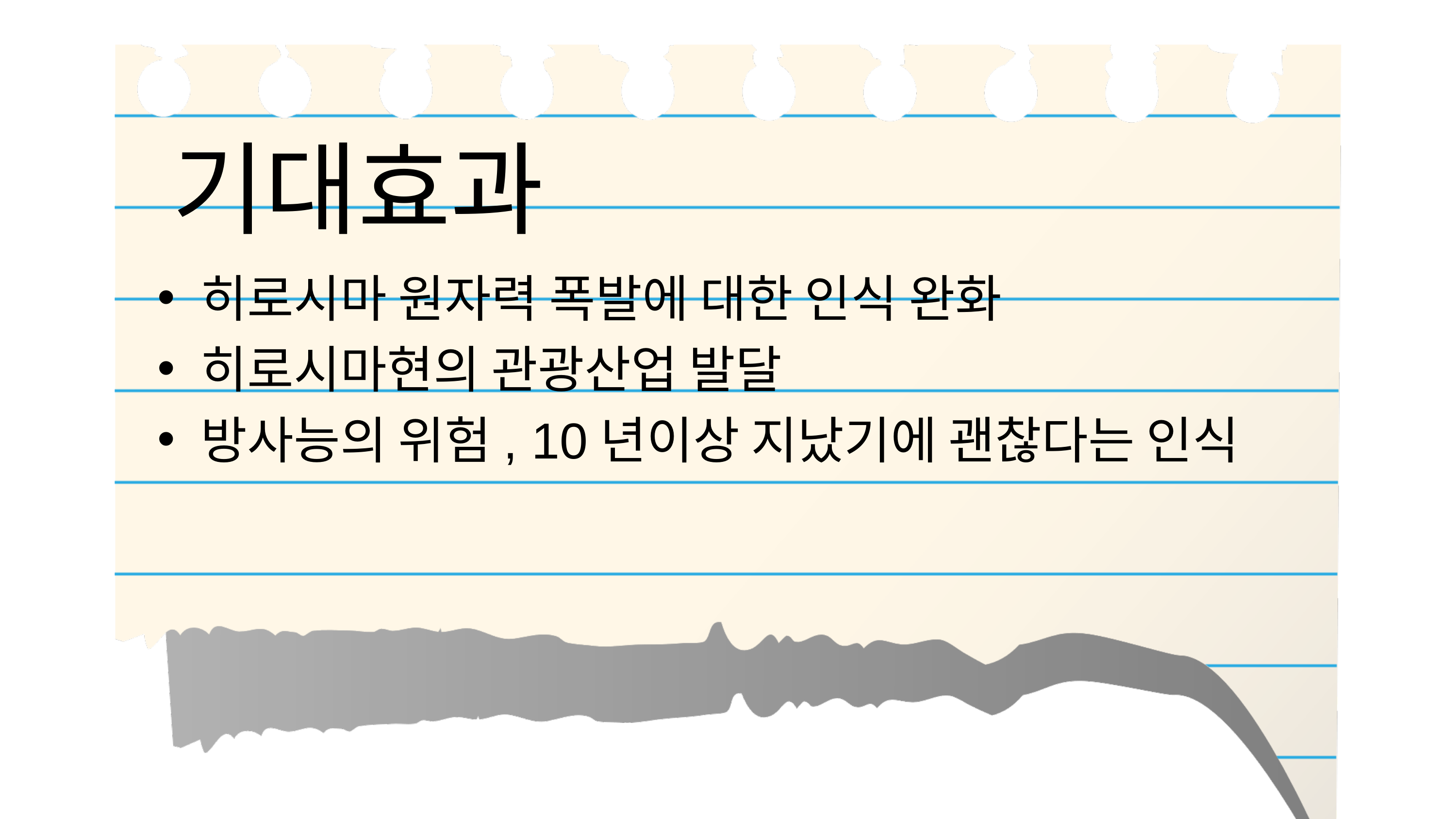

기대효과
히로시마 원자력 폭발에 대한 인식 완화
히로시마현의 관광산업 발달
방사능의 위험, 10년이상 지났기에 괜찮다는 인식